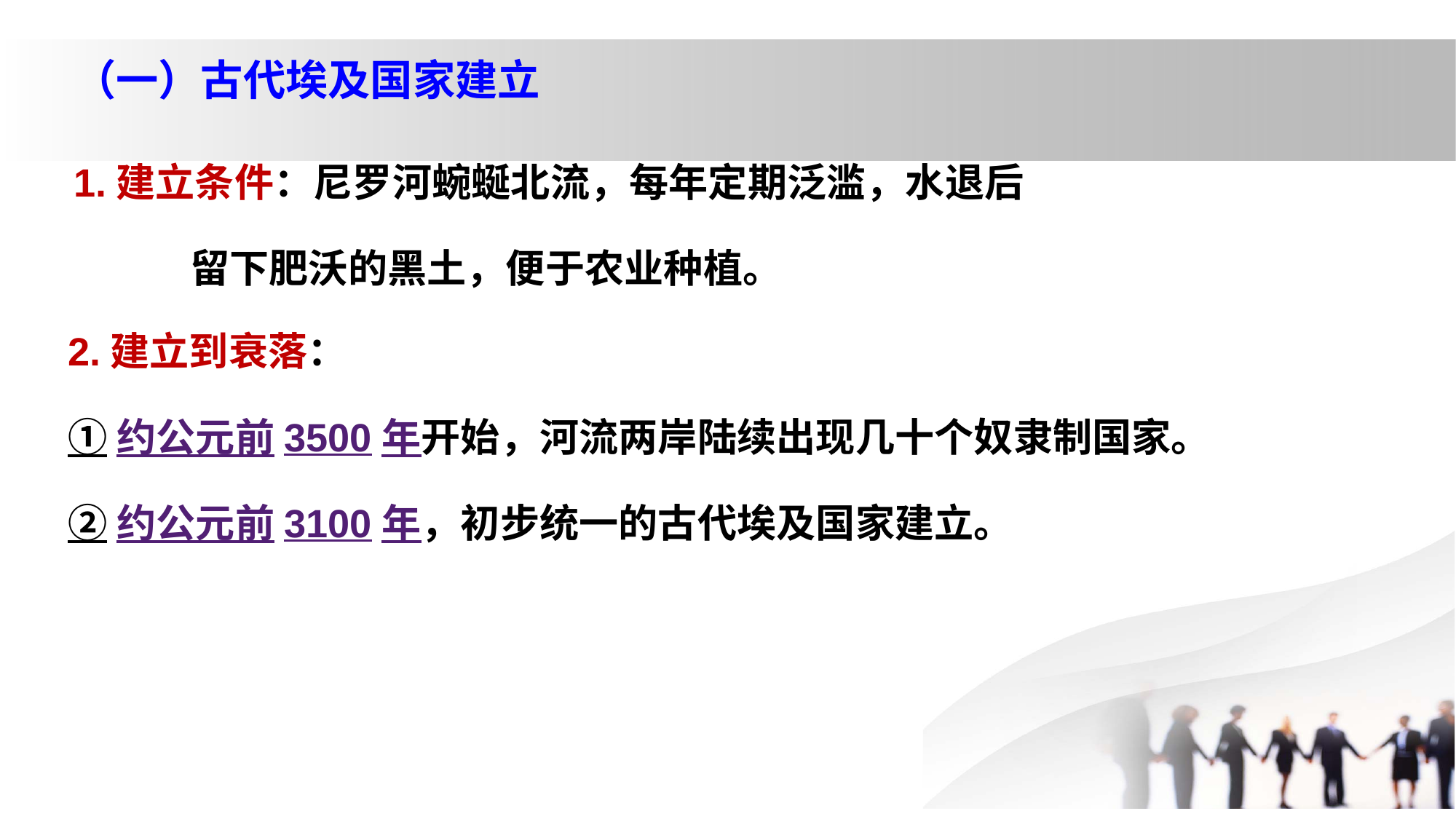

（一）古代埃及国家建立
1.建立条件：尼罗河蜿蜒北流，每年定期泛滥，水退后
            留下肥沃的黑土，便于农业种植。
2.建立到衰落：
①约公元前3500年开始，河流两岸陆续出现几十个奴隶制国家。
②约公元前3100年，初步统一的古代埃及国家建立。